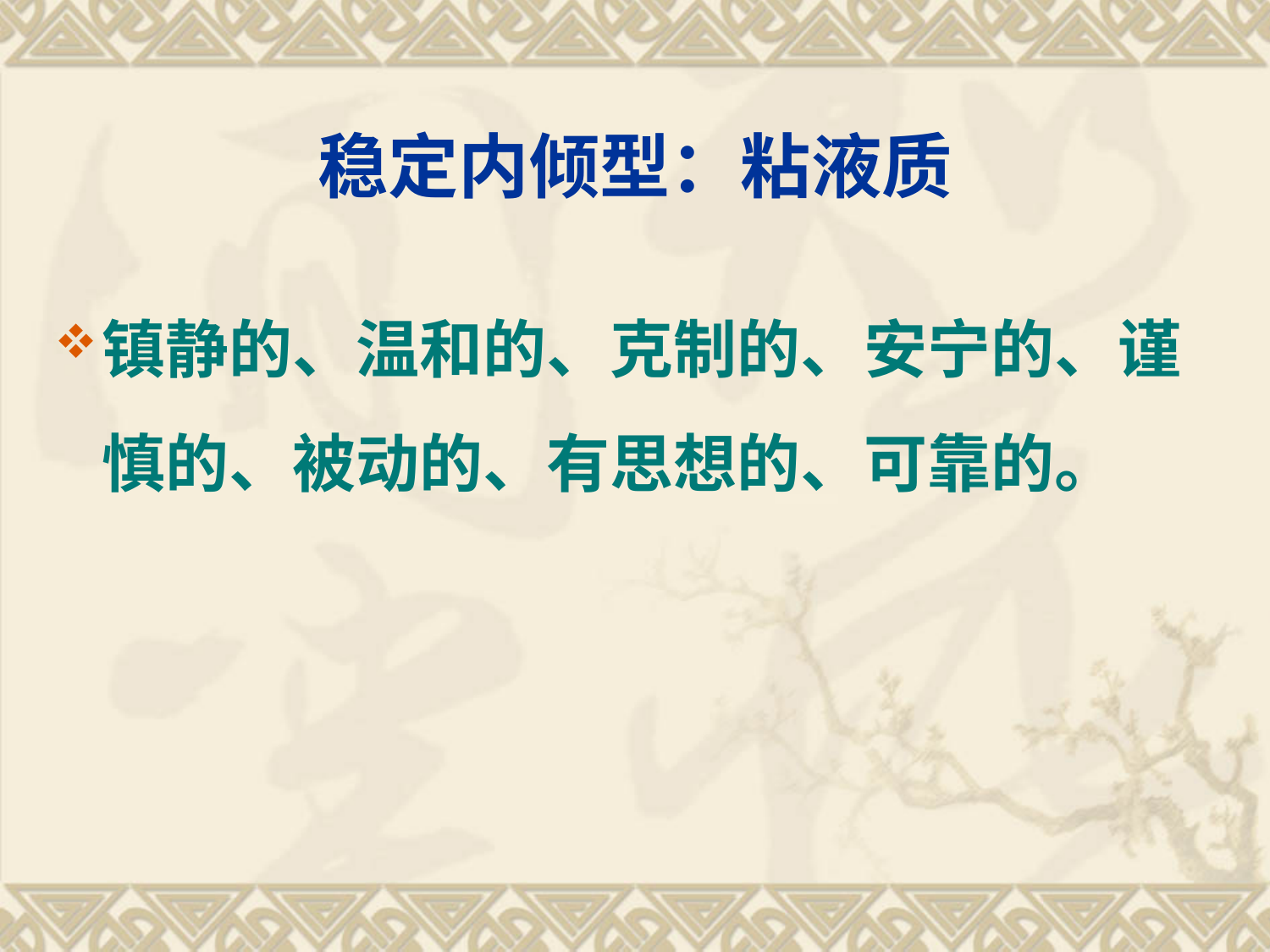

# 稳定内倾型：粘液质
镇静的、温和的、克制的、安宁的、谨慎的、被动的、有思想的、可靠的。